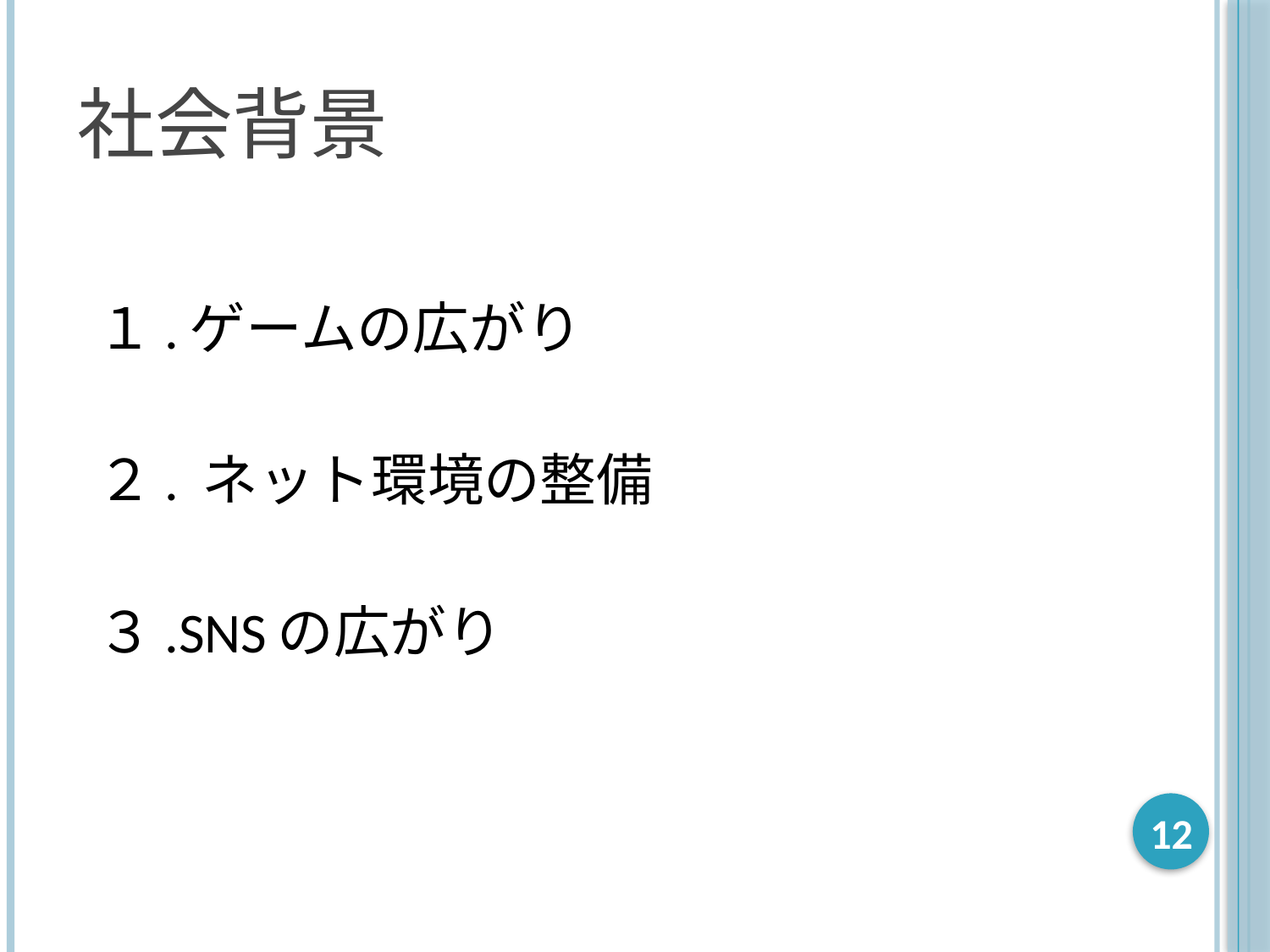

# 社会背景
１.ゲームの広がり

２. ネット環境の整備

３.SNSの広がり
12